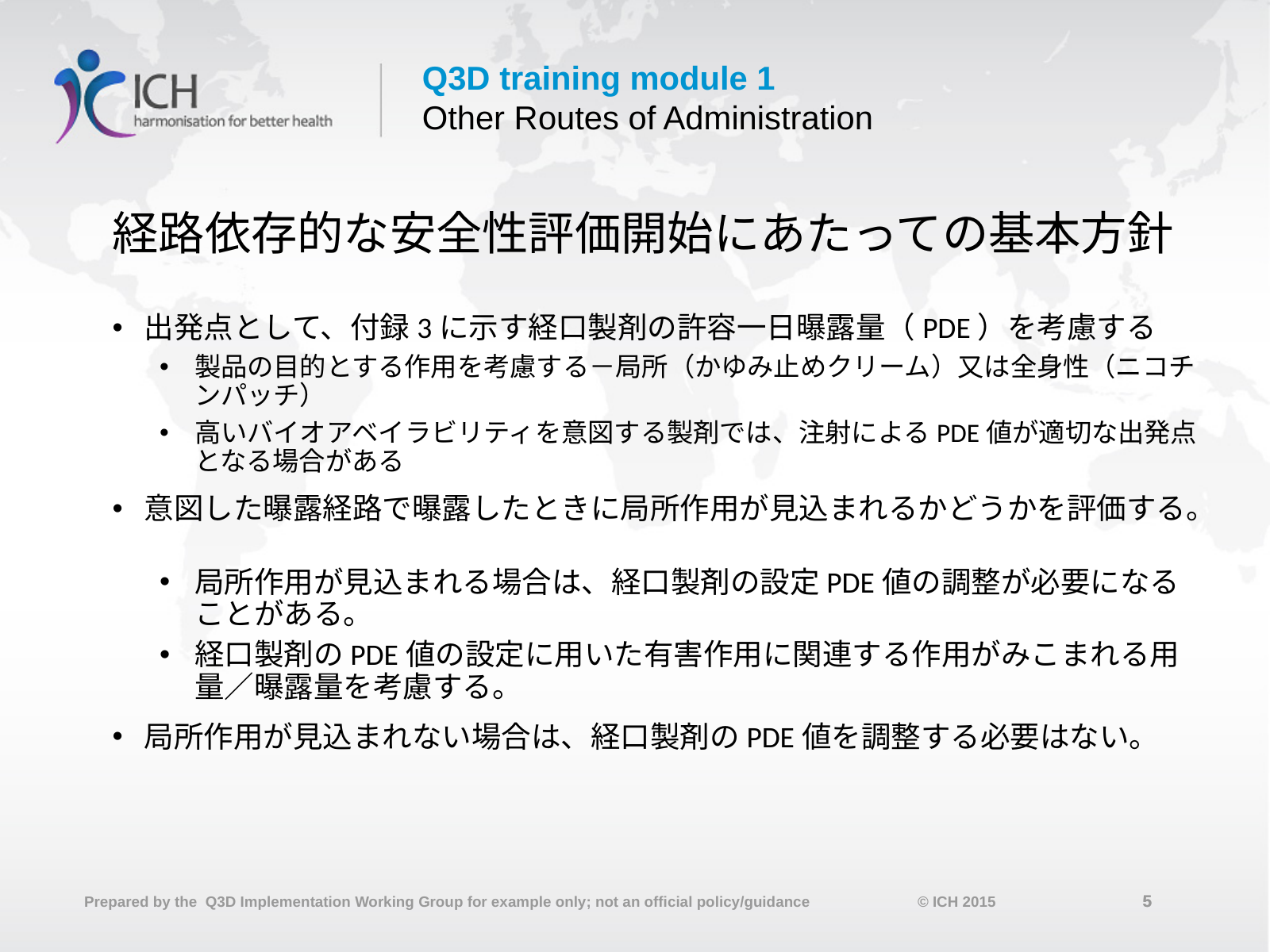

# 経路依存的な安全性評価開始にあたっての基本方針
出発点として、付録3に示す経口製剤の許容一日曝露量（PDE）を考慮する
製品の目的とする作用を考慮する－局所（かゆみ止めクリーム）又は全身性（ニコチンパッチ）
高いバイオアベイラビリティを意図する製剤では、注射によるPDE値が適切な出発点となる場合がある
意図した曝露経路で曝露したときに局所作用が見込まれるかどうかを評価する。
局所作用が見込まれる場合は、経口製剤の設定PDE値の調整が必要になることがある。
経口製剤のPDE値の設定に用いた有害作用に関連する作用がみこまれる用量／曝露量を考慮する。
局所作用が見込まれない場合は、経口製剤のPDE値を調整する必要はない。